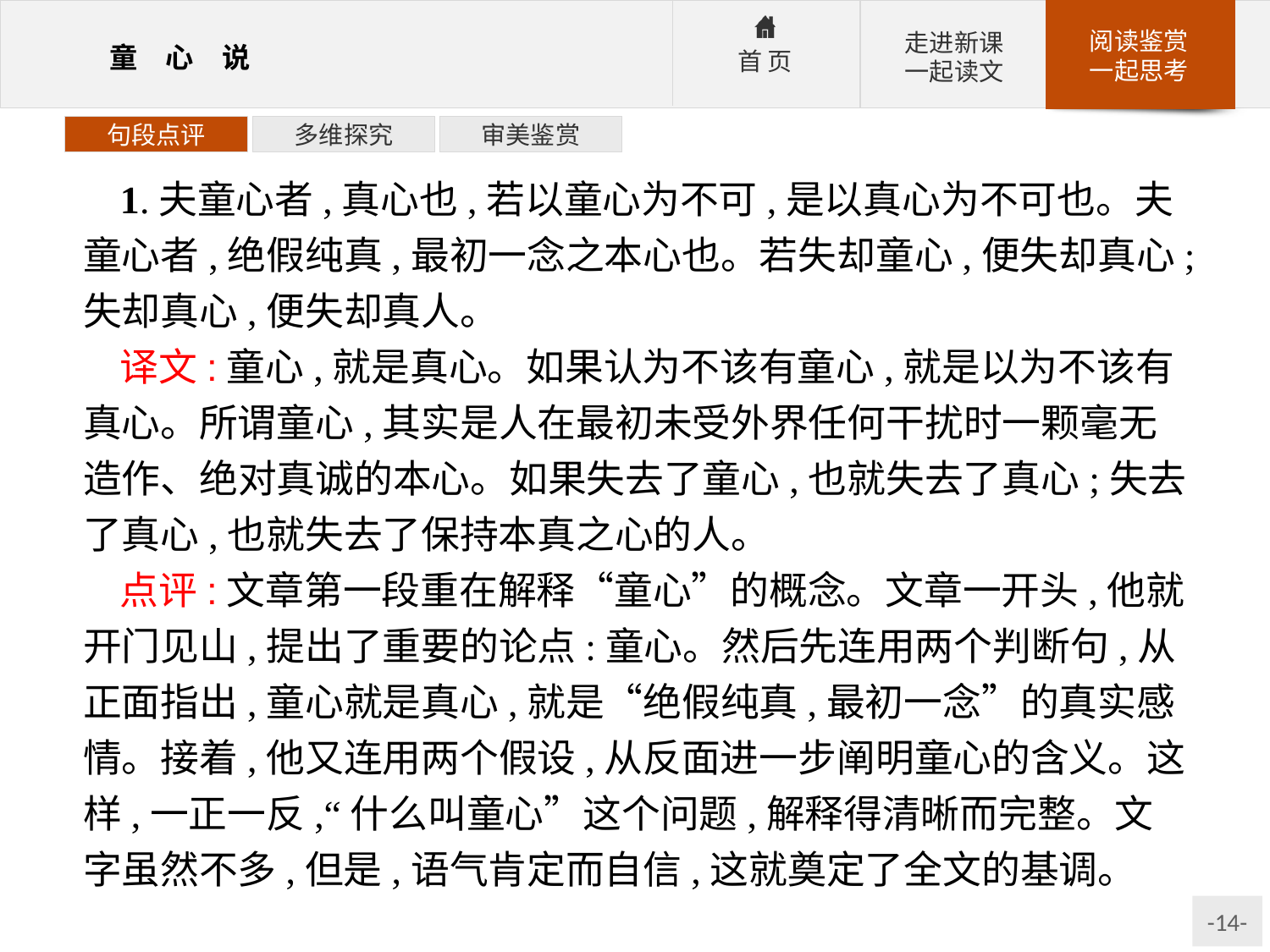

句段点评
多维探究
审美鉴赏
1.夫童心者,真心也,若以童心为不可,是以真心为不可也。夫童心者,绝假纯真,最初一念之本心也。若失却童心,便失却真心;失却真心,便失却真人。
译文:童心,就是真心。如果认为不该有童心,就是以为不该有真心。所谓童心,其实是人在最初未受外界任何干扰时一颗毫无造作、绝对真诚的本心。如果失去了童心,也就失去了真心;失去了真心,也就失去了保持本真之心的人。
点评:文章第一段重在解释“童心”的概念。文章一开头,他就开门见山,提出了重要的论点:童心。然后先连用两个判断句,从正面指出,童心就是真心,就是“绝假纯真,最初一念”的真实感情。接着,他又连用两个假设,从反面进一步阐明童心的含义。这样,一正一反,“什么叫童心”这个问题,解释得清晰而完整。文字虽然不多,但是,语气肯定而自信,这就奠定了全文的基调。